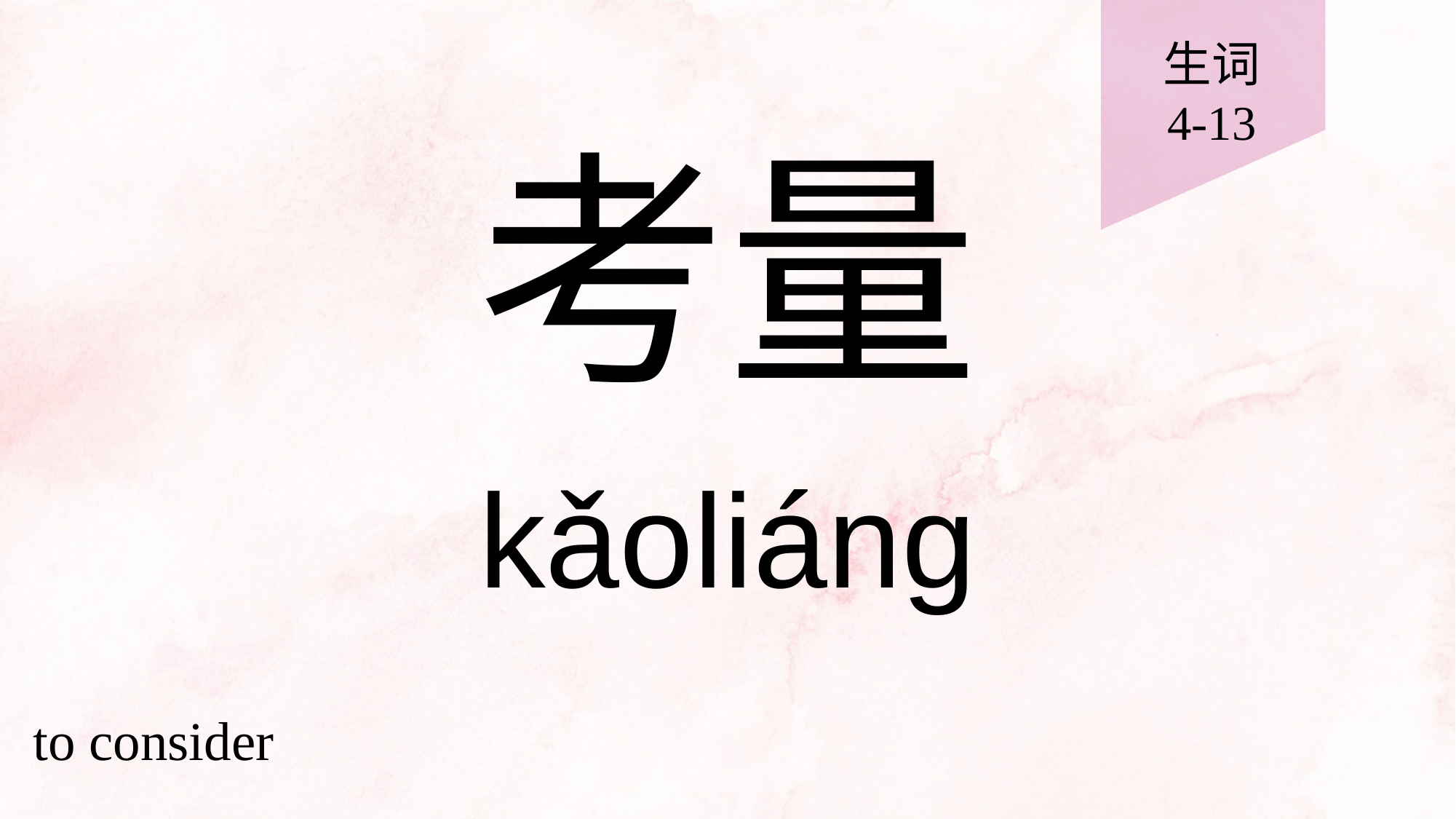

生词
4-13
# 考量
kǎoliáng
to consider